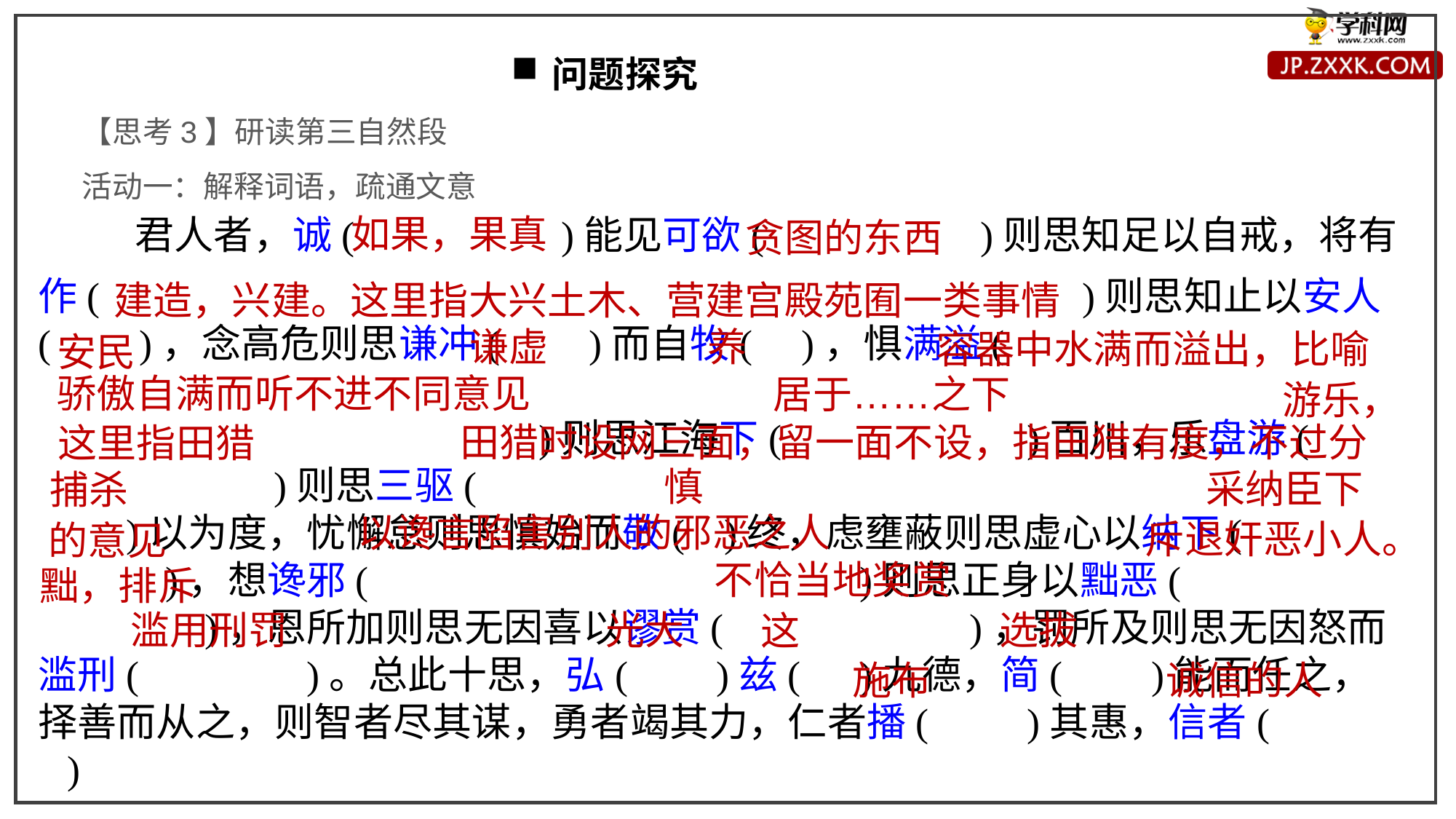

问题探究
【思考3】研读第三自然段
活动一：解释词语，疏通文意
如果，果真
君人者，诚(                     )能见可欲(                      )则思知足以自戒，将有
贪图的东西

作(                                                                                                    )则思知止以安人(         )，念高危则思谦冲(         )而自牧(     )，惧满溢(
                                                   )则思江海下(                         )百川，乐盘游(
                        )则思三驱(
         )以为度，忧懈怠则思慎始而敬(    )终，虑壅蔽则思虚心以纳下(
             )，想谗邪(                                                  )则思正身以黜恶(
                 )，恩所加则思无因喜以谬赏(                         )，罚所及则思无因怒而滥刑(                 )。总此十思，弘(         )兹(      )九德，简(         )能而任之，择善而从之，则智者尽其谋，勇者竭其力，仁者播(          )其惠，信者(                )
建造，兴建。这里指大兴土木、营建宫殿苑囿一类事情
养
谦虚
容器中水满而溢出，比喻
安民
骄傲自满而听不进不同意见
居于……之下
游乐，
田猎时设网三面，留一面不设，指田猎有度，不过分
这里指田猎
慎
采纳臣下
捕杀
以谗言陷害别人的邪恶之人
斥退奸恶小人。
的意见
不恰当地奖赏
黜，排斥
滥用刑罚
光大
选拔
这
诚信的人
施布